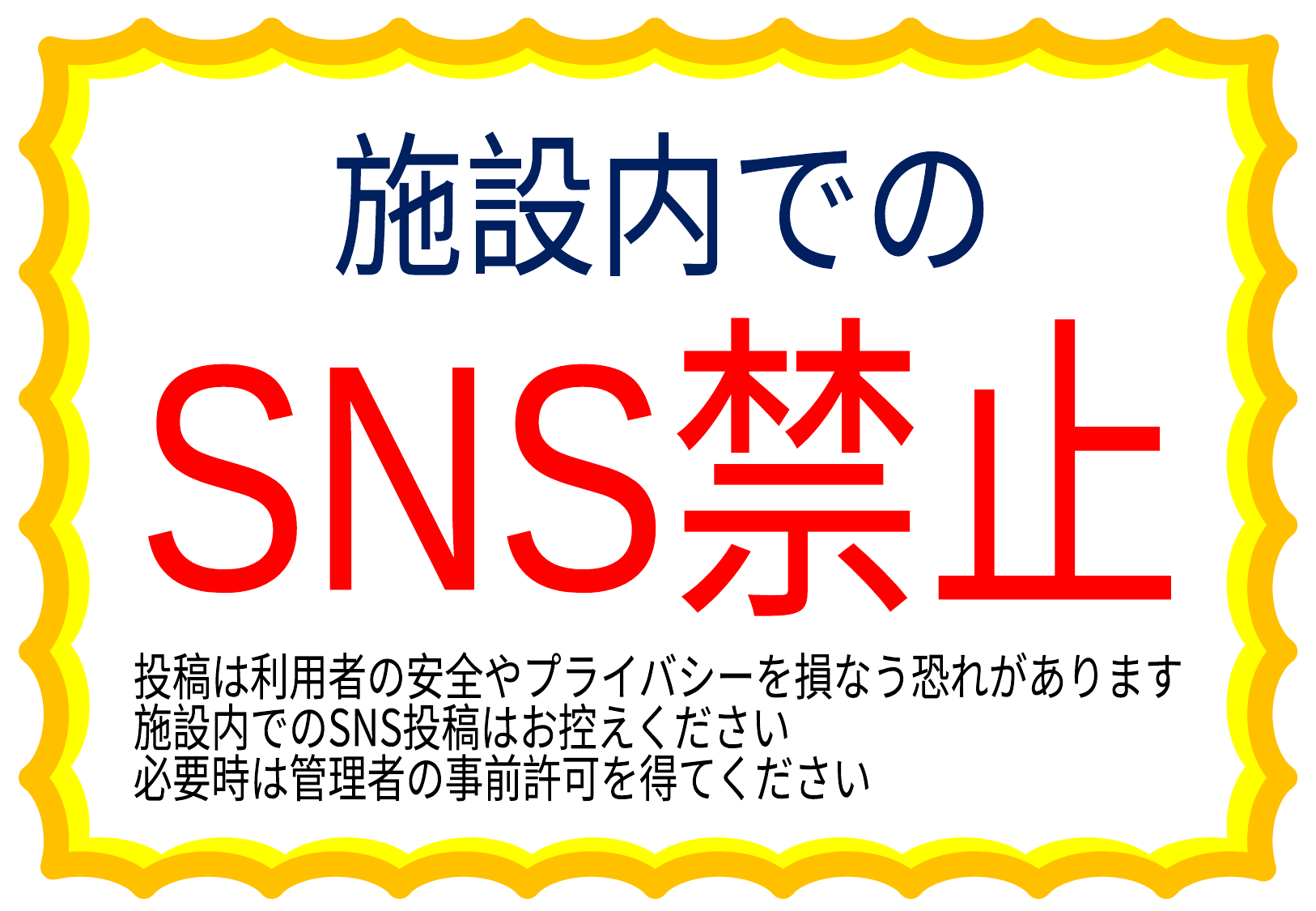

施設内での
SNS禁止
投稿は利用者の安全やプライバシーを損なう恐れがあります
施設内でのSNS投稿はお控えください
必要時は管理者の事前許可を得てください